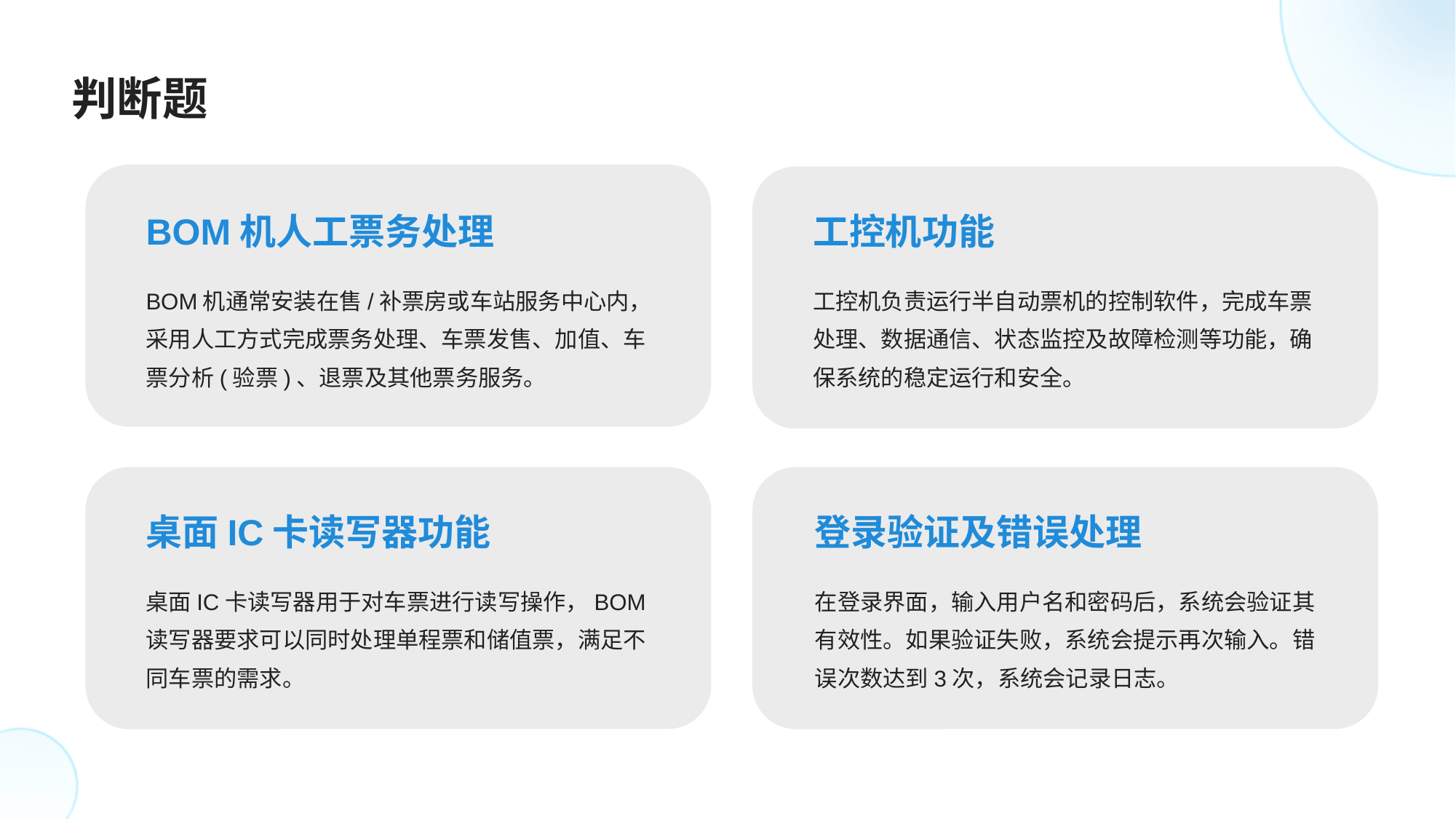

判断题

BOM机人工票务处理
工控机功能
BOM机通常安装在售/补票房或车站服务中心内，采用人工方式完成票务处理、车票发售、加值、车票分析(验票)、退票及其他票务服务。
工控机负责运行半自动票机的控制软件，完成车票处理、数据通信、状态监控及故障检测等功能，确保系统的稳定运行和安全。

桌面IC卡读写器功能
登录验证及错误处理
桌面IC卡读写器用于对车票进行读写操作，BOM读写器要求可以同时处理单程票和储值票，满足不同车票的需求。
在登录界面，输入用户名和密码后，系统会验证其有效性。如果验证失败，系统会提示再次输入。错误次数达到3次，系统会记录日志。